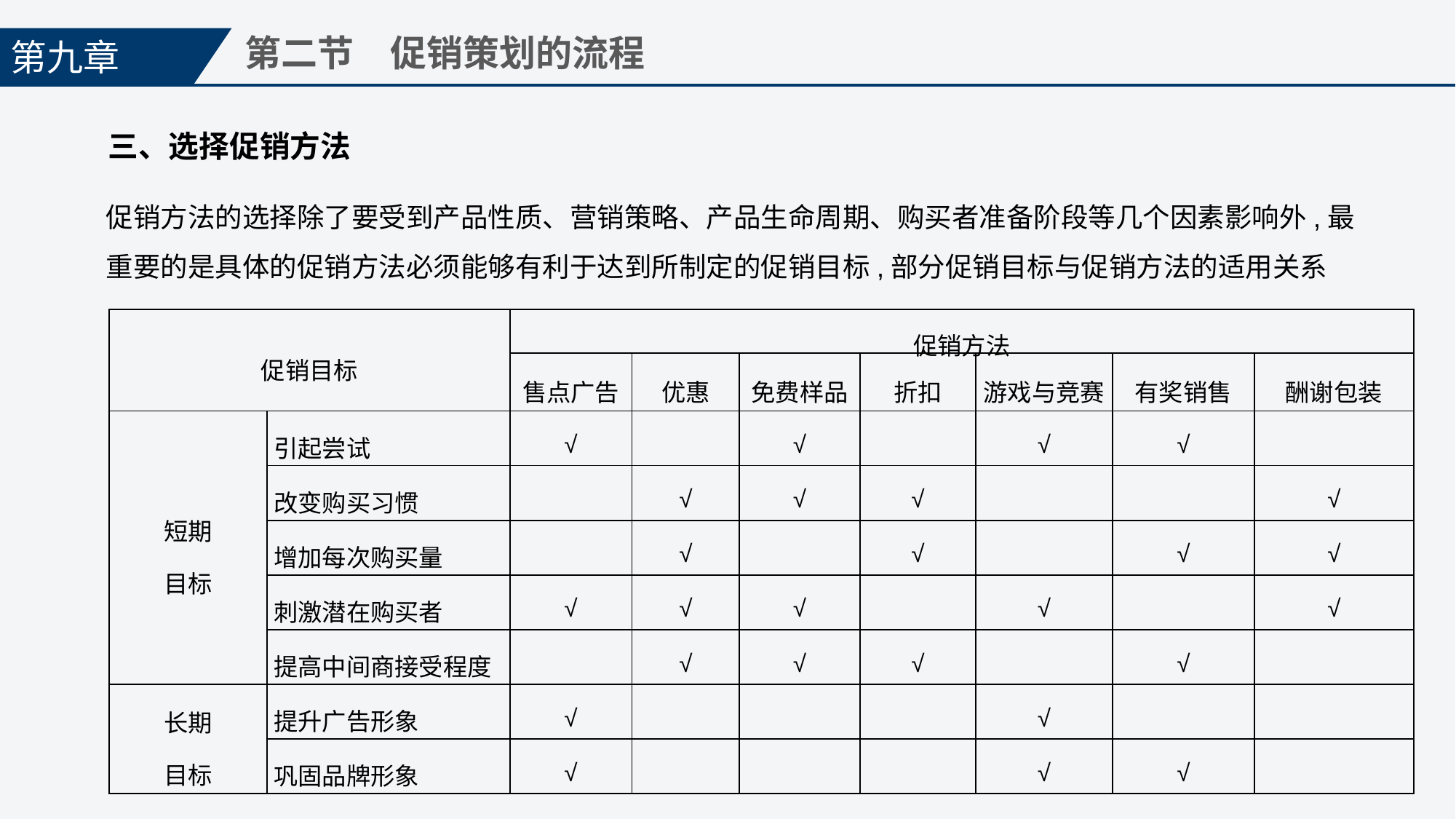

第九章
第二节　促销策划的流程
三、选择促销方法
促销方法的选择除了要受到产品性质、营销策略、产品生命周期、购买者准备阶段等几个因素影响外,最重要的是具体的促销方法必须能够有利于达到所制定的促销目标,部分促销目标与促销方法的适用关系
| 促销目标 |  | 促销方法 |  |  |  |  |  |  |
| --- | --- | --- | --- | --- | --- | --- | --- | --- |
|  |  | 售点广告 | 优惠 | 免费样品 | 折扣 | 游戏与竞赛 | 有奖销售 | 酬谢包装 |
| 短期 目标 | 引起尝试 | √ |  | √ |  | √ | √ |  |
|  | 改变购买习惯 |  | √ | √ | √ |  |  | √ |
|  | 增加每次购买量 |  | √ |  | √ |  | √ | √ |
|  | 刺激潜在购买者 | √ | √ | √ |  | √ |  | √ |
|  | 提高中间商接受程度 |  | √ | √ | √ |  | √ |  |
| 长期 目标 | 提升广告形象 | √ |  |  |  | √ |  |  |
|  | 巩固品牌形象 | √ |  |  |  | √ | √ |  |